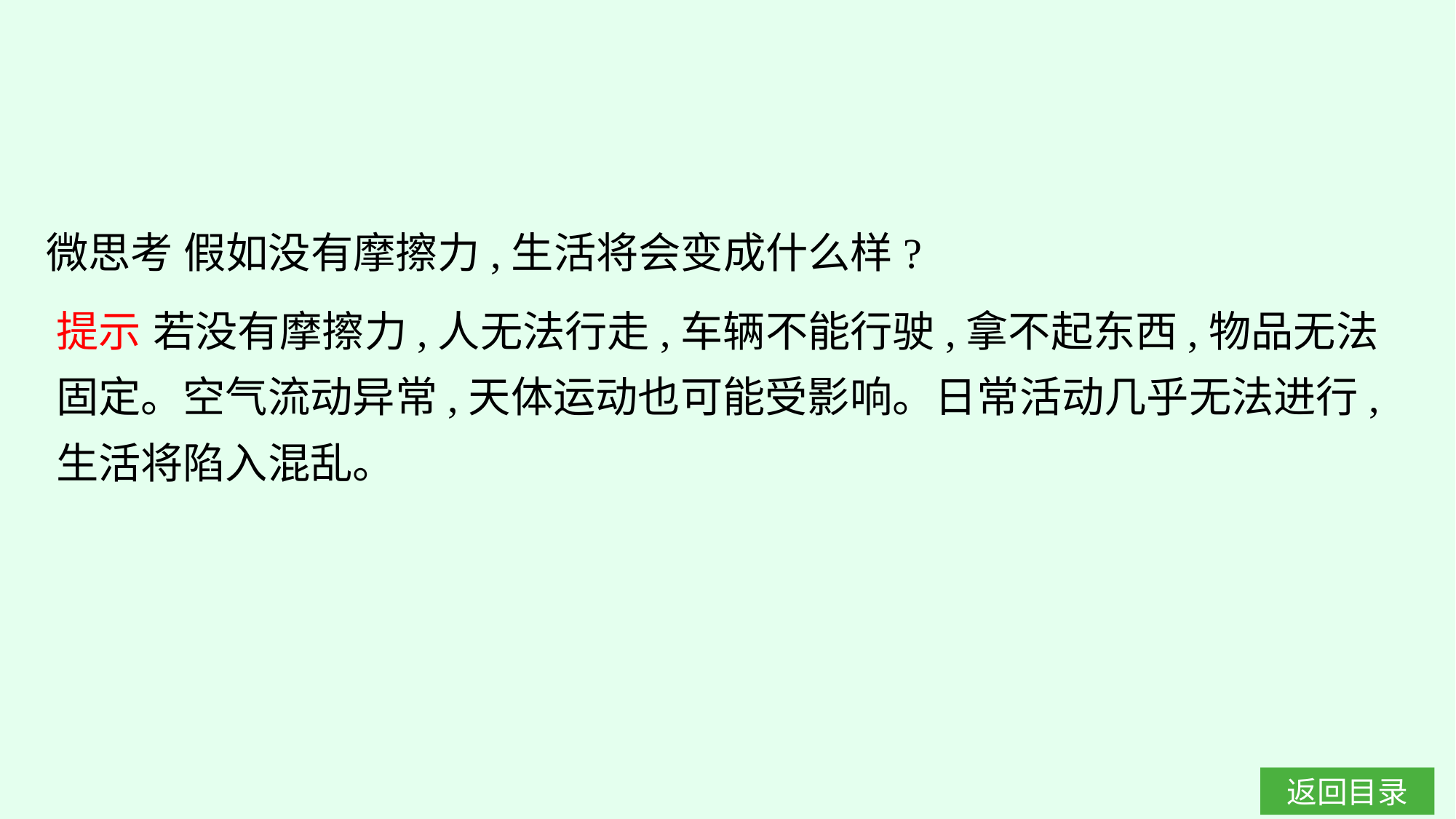

微思考 假如没有摩擦力,生活将会变成什么样?
提示 若没有摩擦力,人无法行走,车辆不能行驶,拿不起东西,物品无法固定。空气流动异常,天体运动也可能受影响。日常活动几乎无法进行,生活将陷入混乱。